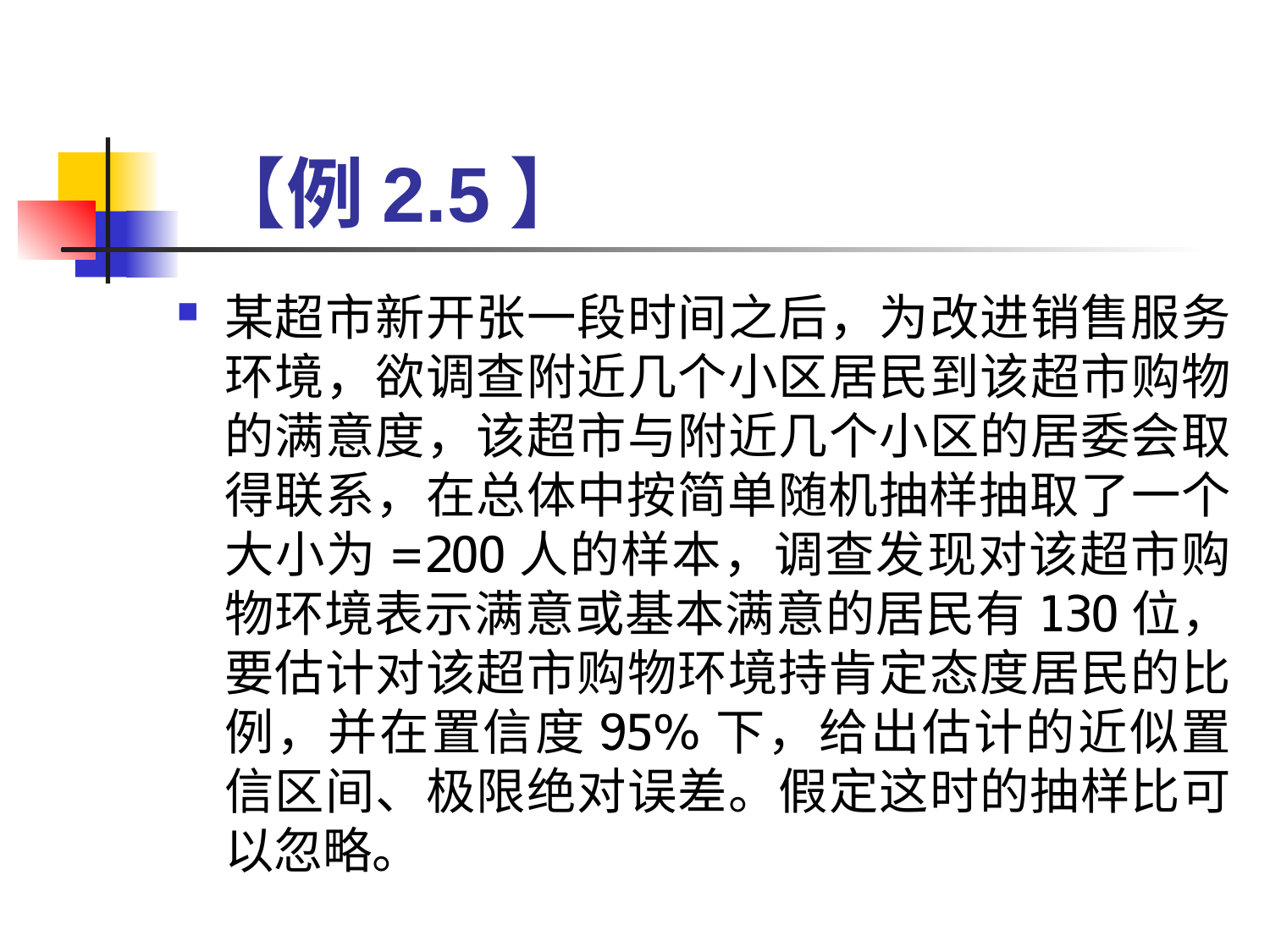

# 【例2.5】
某超市新开张一段时间之后，为改进销售服务环境，欲调查附近几个小区居民到该超市购物的满意度，该超市与附近几个小区的居委会取得联系，在总体中按简单随机抽样抽取了一个大小为=200人的样本，调查发现对该超市购物环境表示满意或基本满意的居民有130位，要估计对该超市购物环境持肯定态度居民的比例，并在置信度95%下，给出估计的近似置信区间、极限绝对误差。假定这时的抽样比可以忽略。